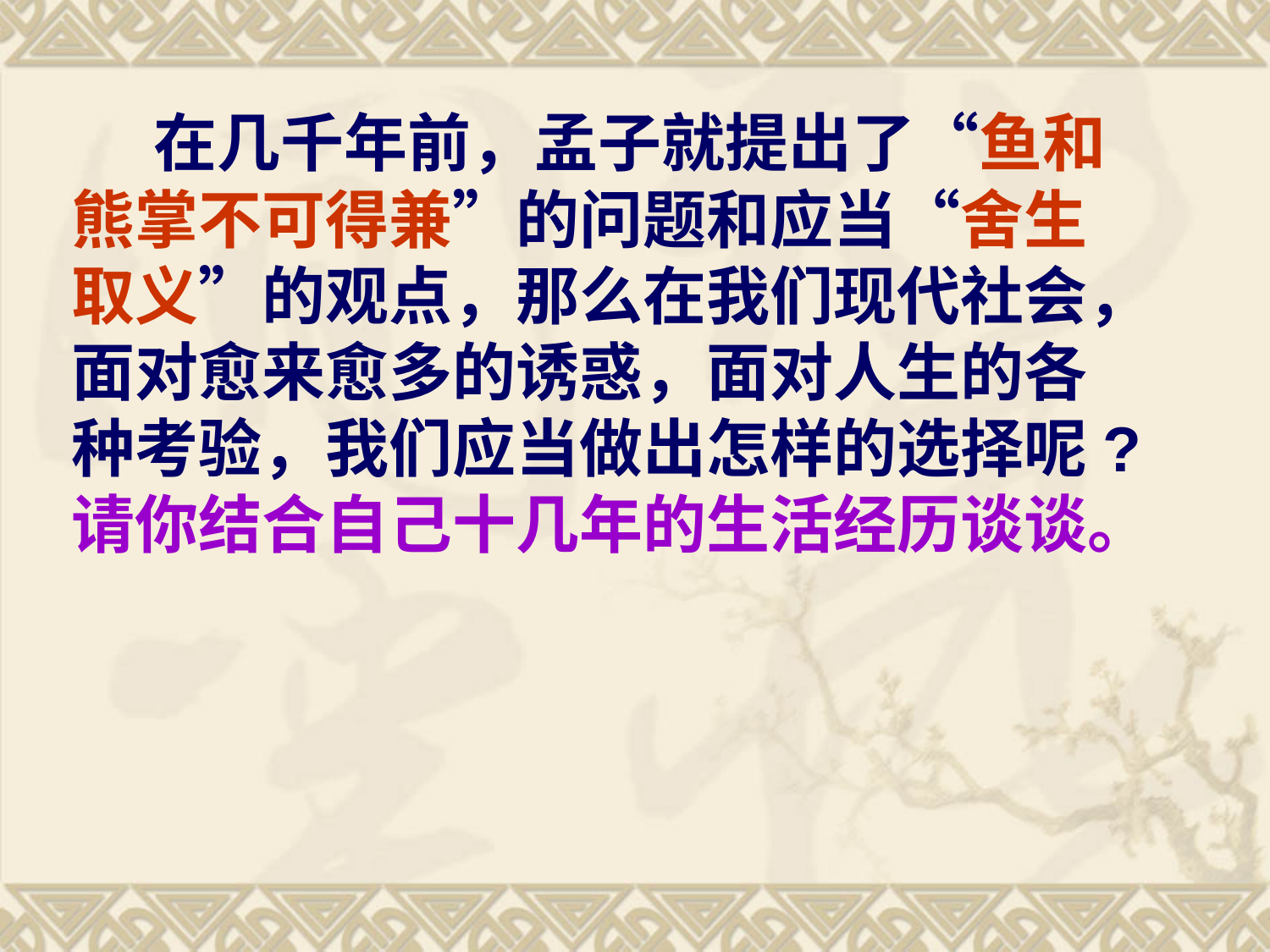

在几千年前，孟子就提出了“鱼和熊掌不可得兼”的问题和应当“舍生取义”的观点，那么在我们现代社会，面对愈来愈多的诱惑，面对人生的各种考验，我们应当做出怎样的选择呢?请你结合自己十几年的生活经历谈谈。